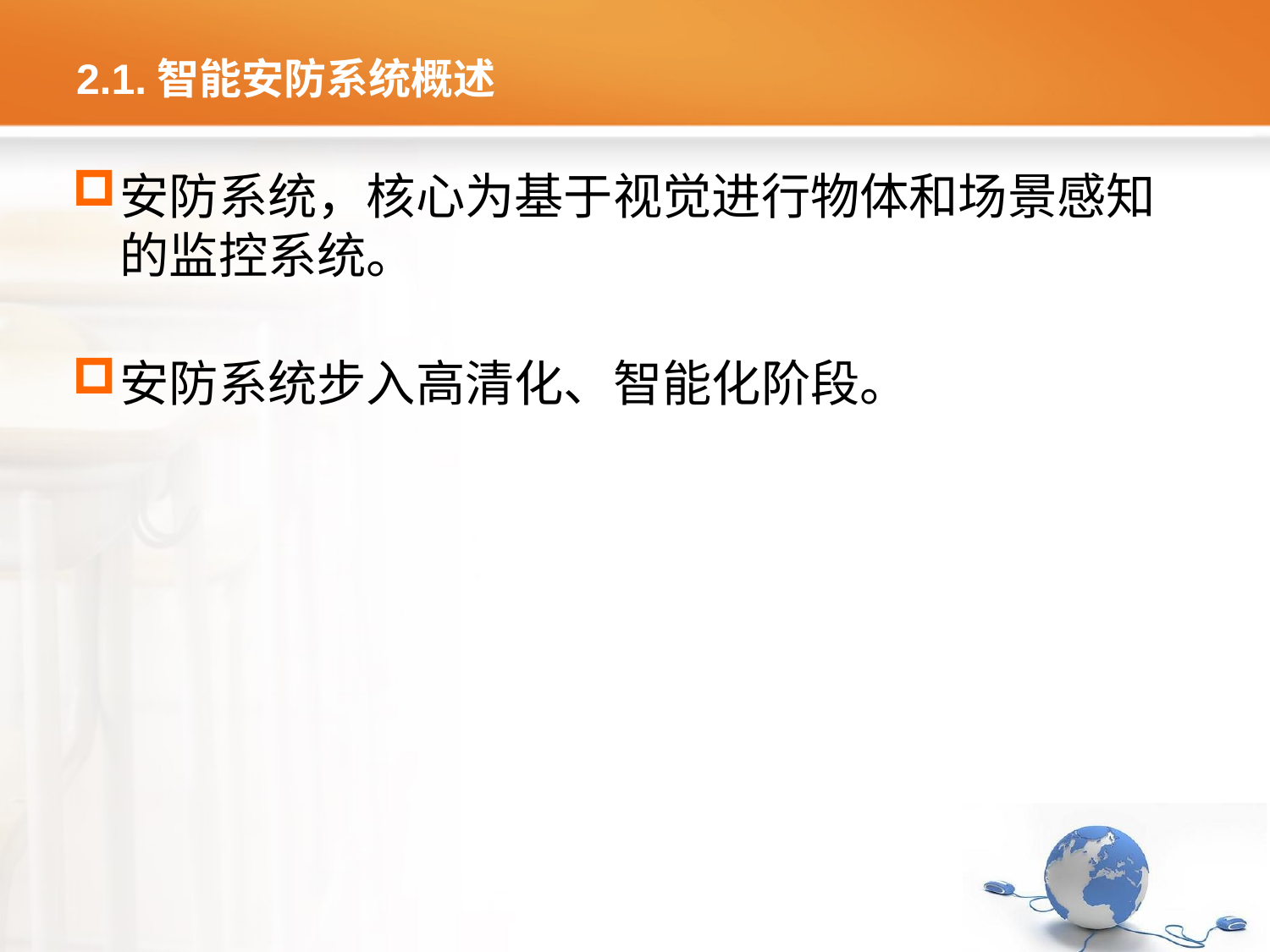

# 2.1.智能安防系统概述
安防系统，核心为基于视觉进行物体和场景感知的监控系统。
安防系统步入高清化、智能化阶段。